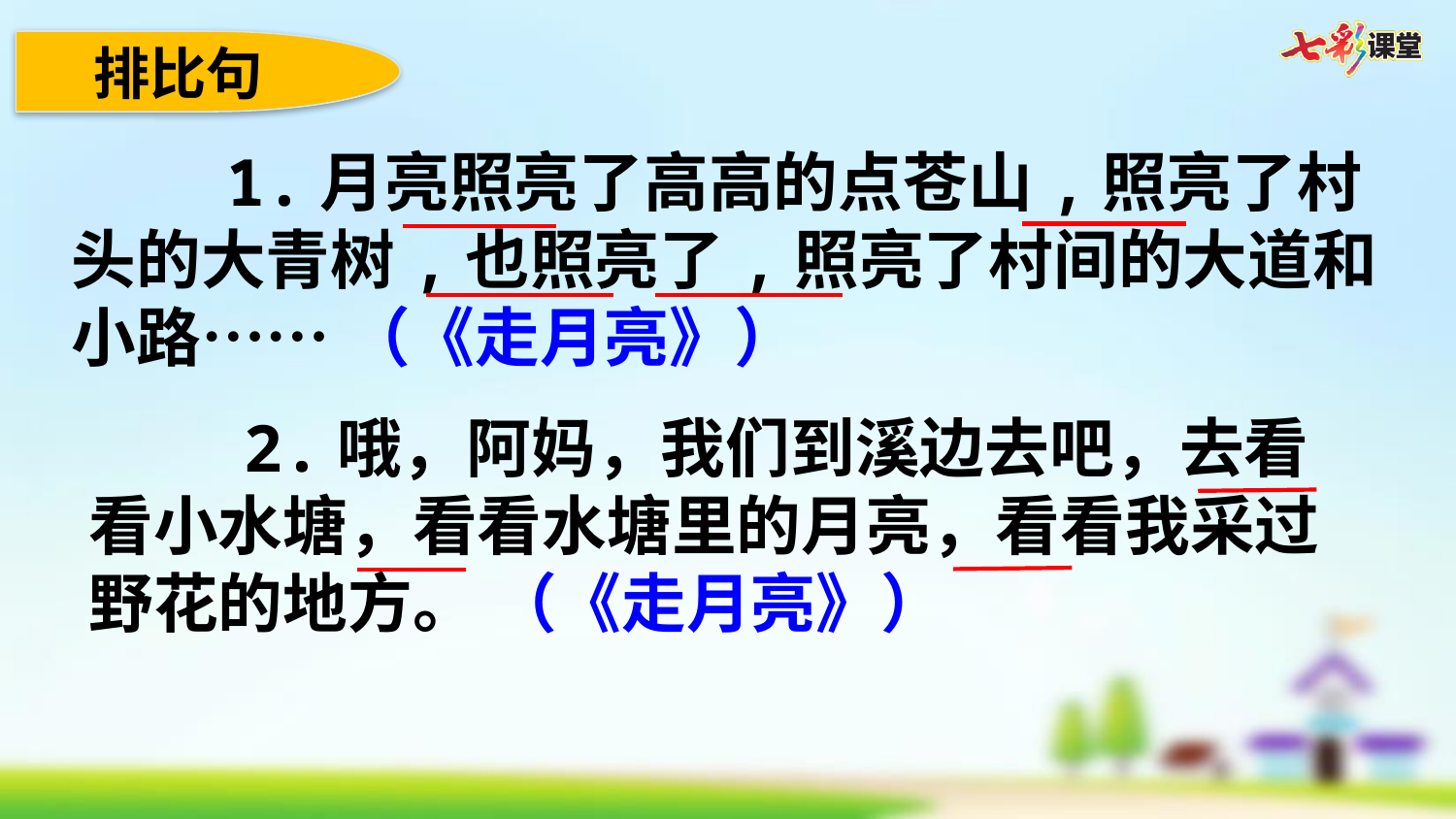

排比句
    1.月亮照亮了高高的点苍山,照亮了村头的大青树,也照亮了,照亮了村间的大道和小路…… （《走月亮》）
    2.哦，阿妈，我们到溪边去吧，去看看小水塘，看看水塘里的月亮，看看我采过野花的地方。 （《走月亮》）